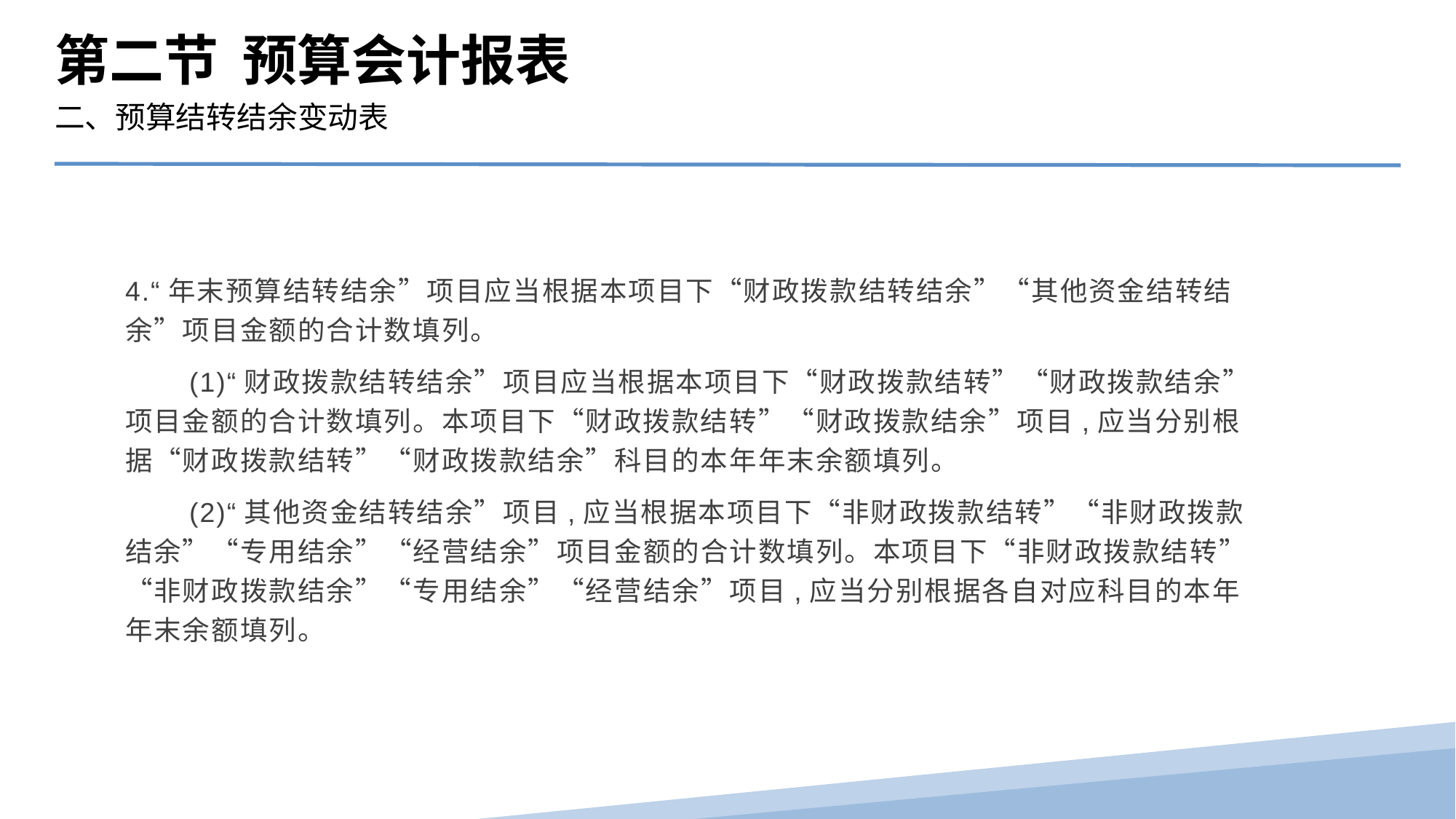

第二节  预算会计报表
二、预算结转结余变动表
4.“年末预算结转结余”项目应当根据本项目下“财政拨款结转结余”“其他资金结转结余”项目金额的合计数填列。
　　(1)“财政拨款结转结余”项目应当根据本项目下“财政拨款结转”“财政拨款结余”项目金额的合计数填列。本项目下“财政拨款结转”“财政拨款结余”项目,应当分别根据“财政拨款结转”“财政拨款结余”科目的本年年末余额填列。
　　(2)“其他资金结转结余”项目,应当根据本项目下“非财政拨款结转”“非财政拨款结余”“专用结余”“经营结余”项目金额的合计数填列。本项目下“非财政拨款结转”“非财政拨款结余”“专用结余”“经营结余”项目,应当分别根据各自对应科目的本年年末余额填列。